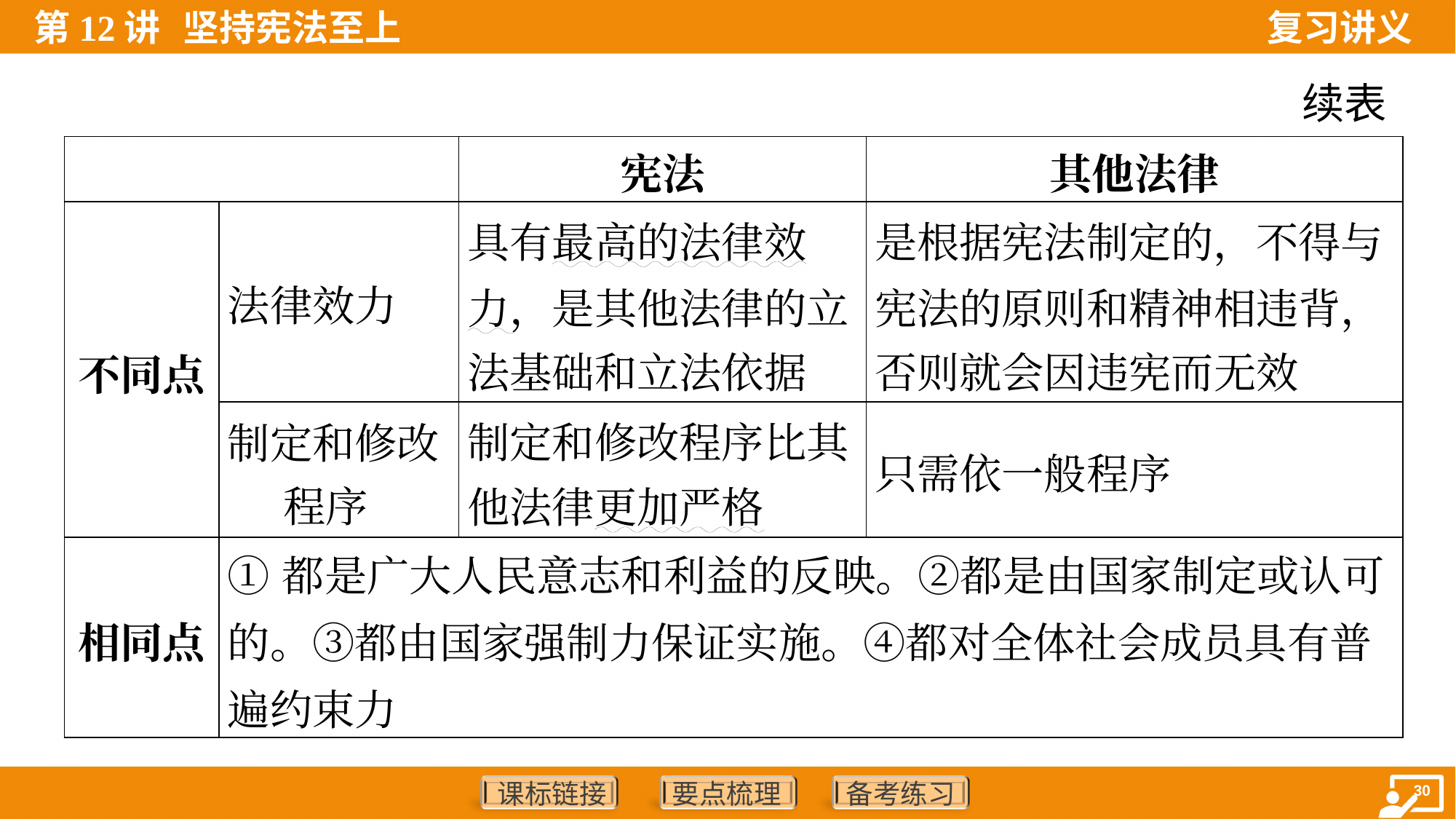

续表
|  |  | 宪法 | 其他法律 |
| --- | --- | --- | --- |
| 不同点 | 法律效力 | 具有最高的法律效 力，是其他法律的立 法基础和立法依据 | 是根据宪法制定的，不得与 宪法的原则和精神相违背， 否则就会因违宪而无效 |
|  | 制定和修改 程序 | 制定和修改程序比其 他法律更加严格 | 只需依一般程序 |
| 相同点 | ①都是广大人民意志和利益的反映。②都是由国家制定或认可 的。③都由国家强制力保证实施。④都对全体社会成员具有普遍约束力 |  |  |